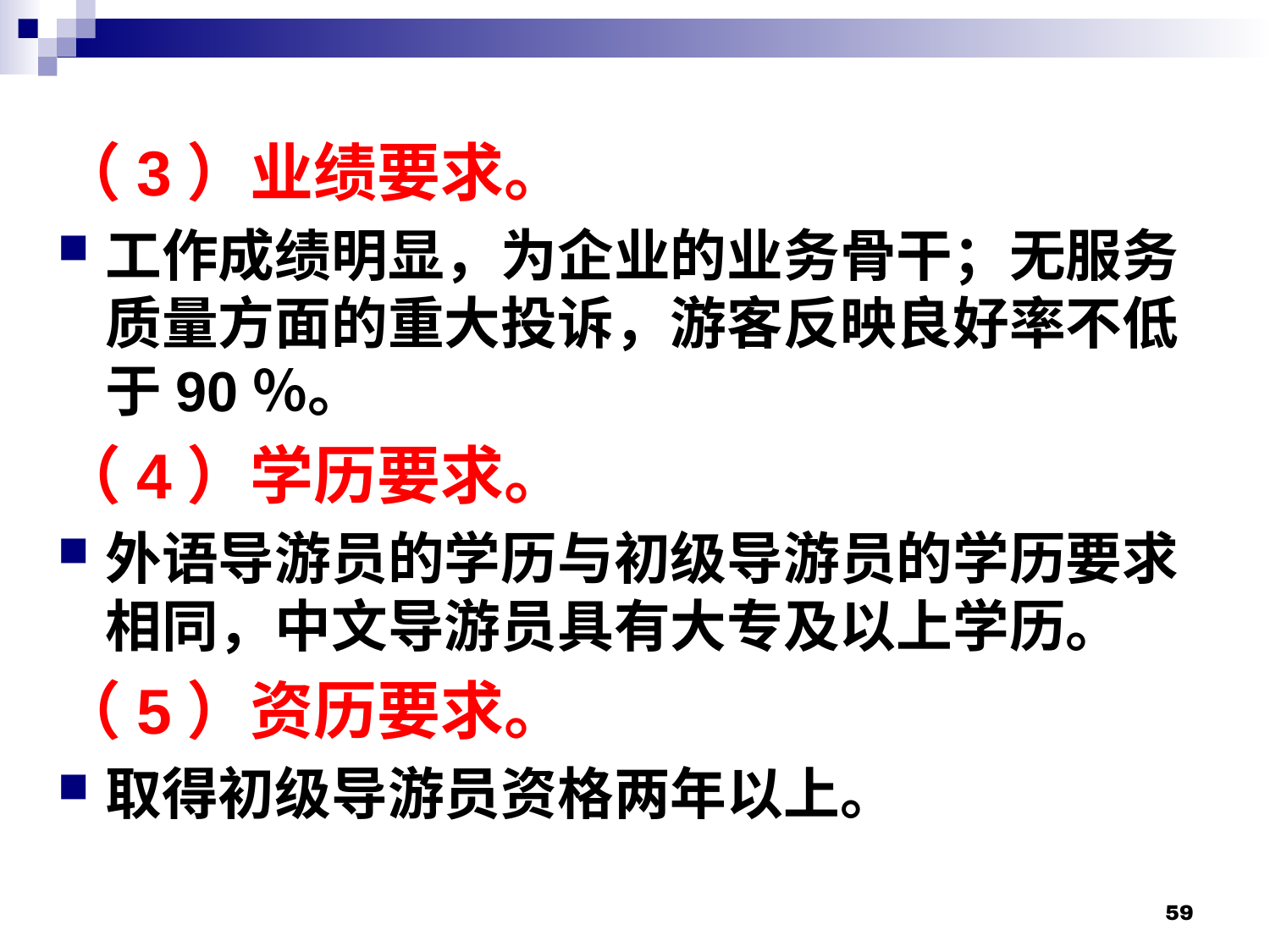

# （3）业绩要求。
工作成绩明显，为企业的业务骨干；无服务质量方面的重大投诉，游客反映良好率不低于90％。
（4）学历要求。
外语导游员的学历与初级导游员的学历要求相同，中文导游员具有大专及以上学历。
（5）资历要求。
取得初级导游员资格两年以上。
59